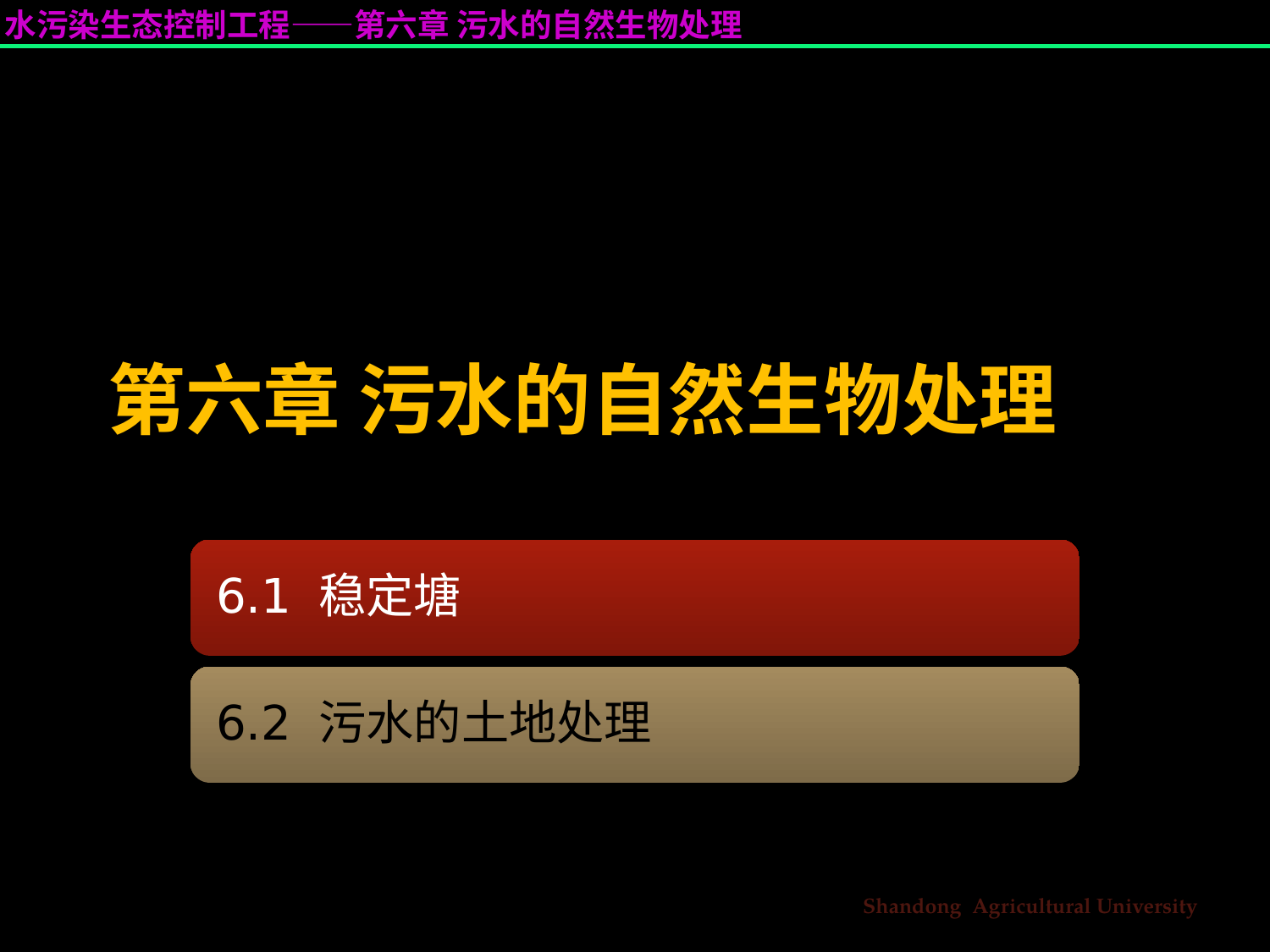

# 第六章 污水的自然生物处理
6.1 稳定塘
6.2 污水的土地处理